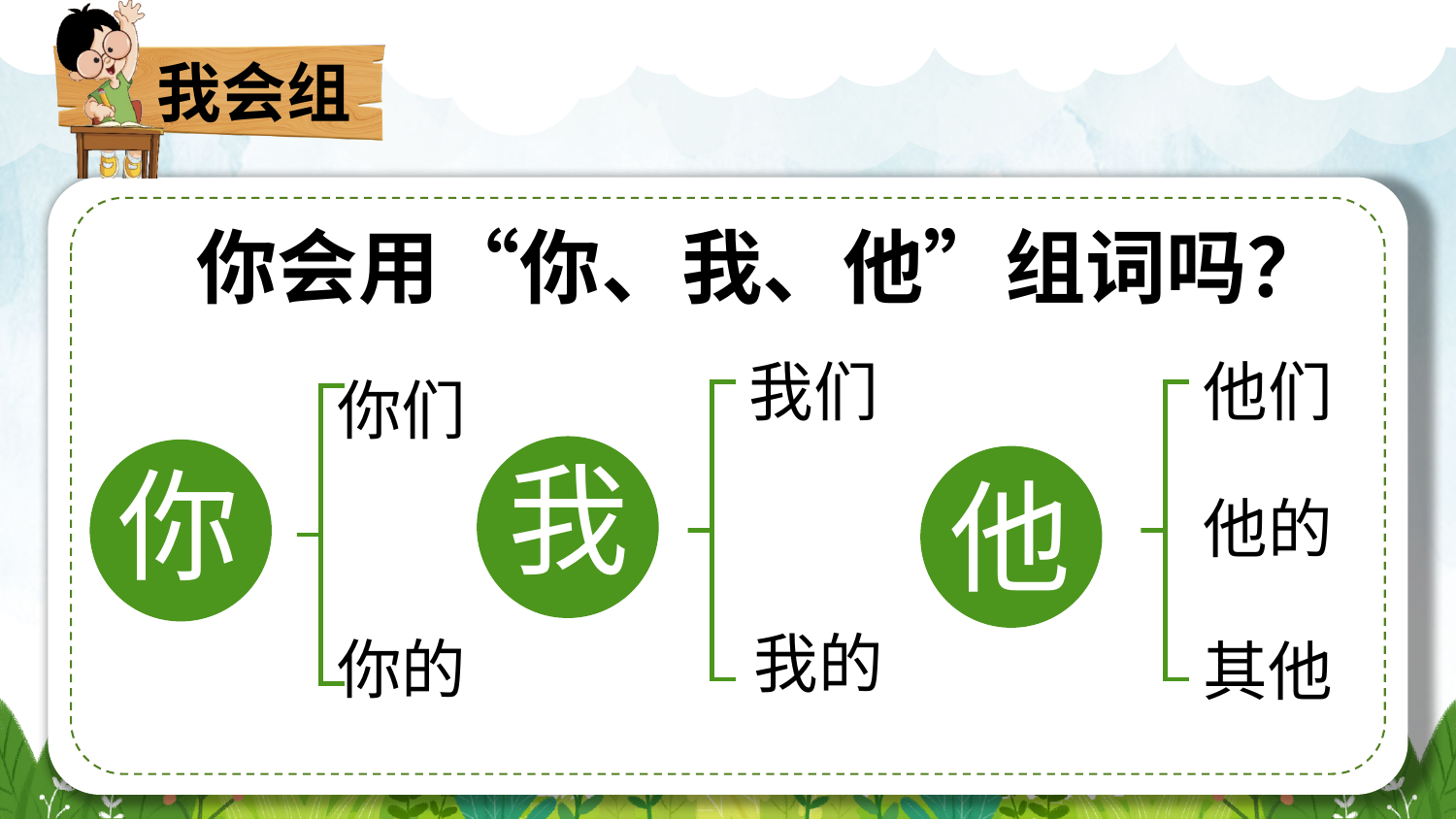

我会组
 你会用“你、我、他”组词吗？
我们
他们
你们

我

你

他
他的
我的
你的
其他